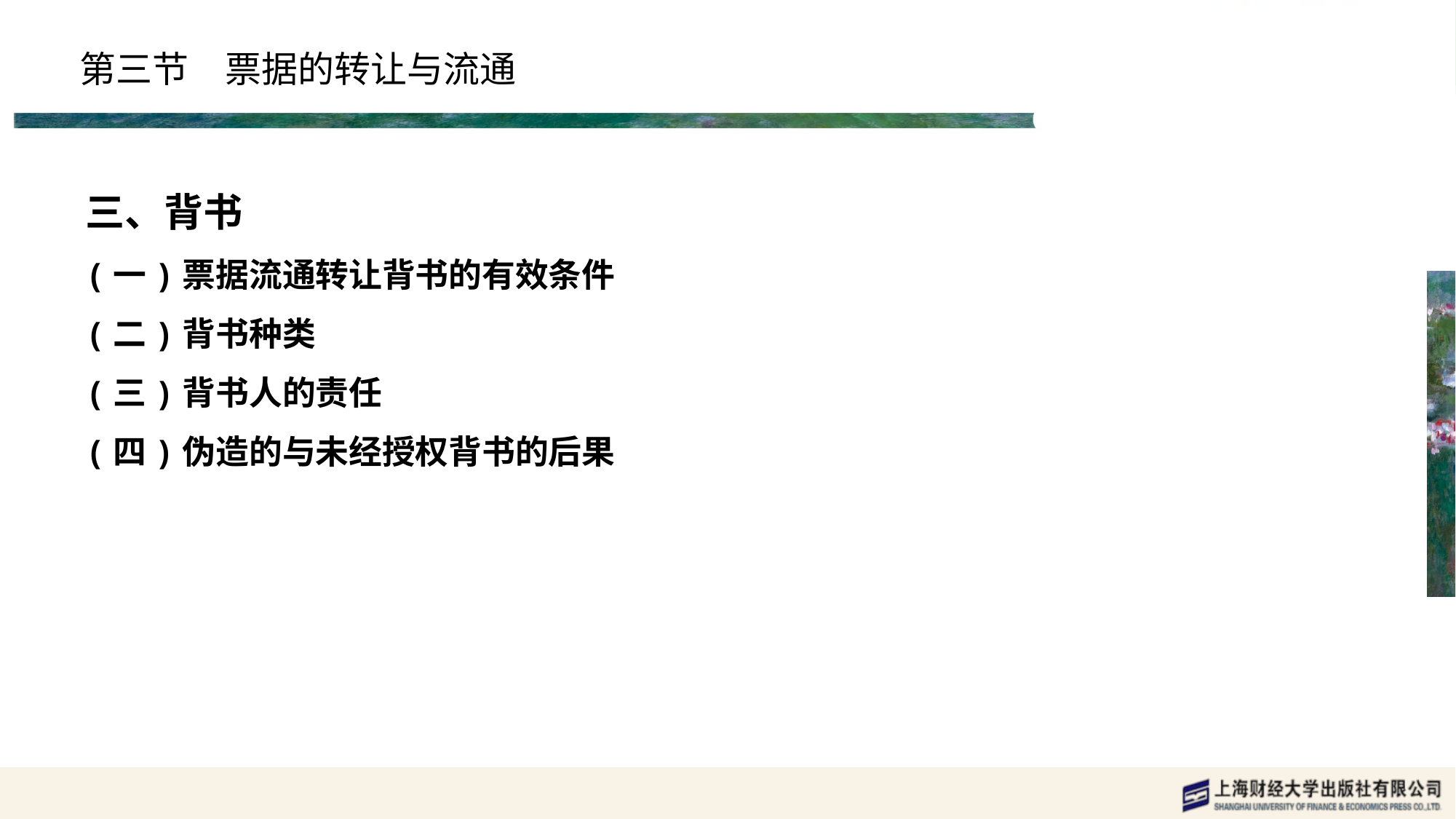

# 第三节　票据的转让与流通
三、背书
(一)票据流通转让背书的有效条件
(二)背书种类
(三)背书人的责任
(四)伪造的与未经授权背书的后果